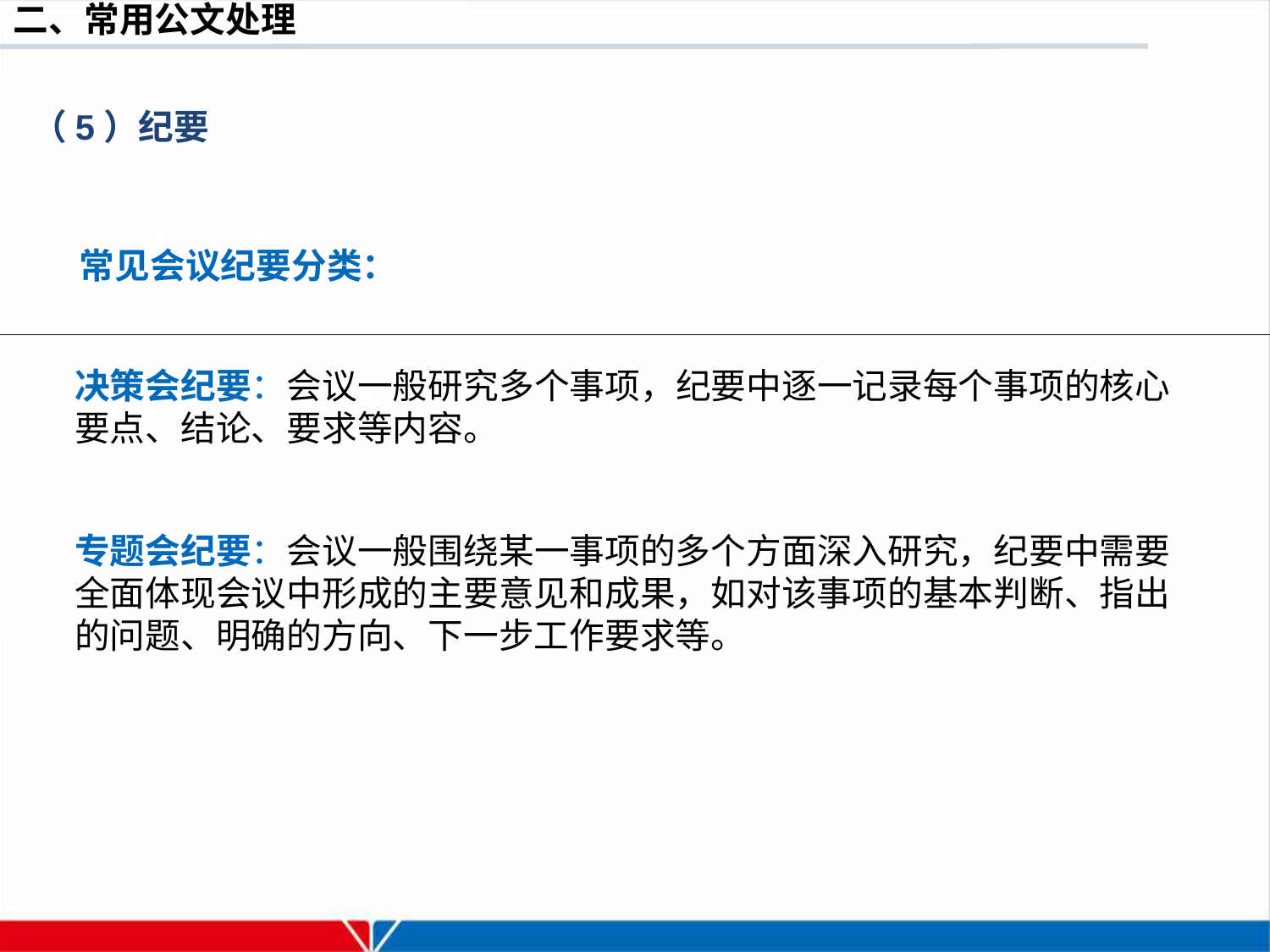

（5）纪要
常见会议纪要分类：
决策会纪要：会议一般研究多个事项，纪要中逐一记录每个事项的核心要点、结论、要求等内容。
专题会纪要：会议一般围绕某一事项的多个方面深入研究，纪要中需要全面体现会议中形成的主要意见和成果，如对该事项的基本判断、指出的问题、明确的方向、下一步工作要求等。